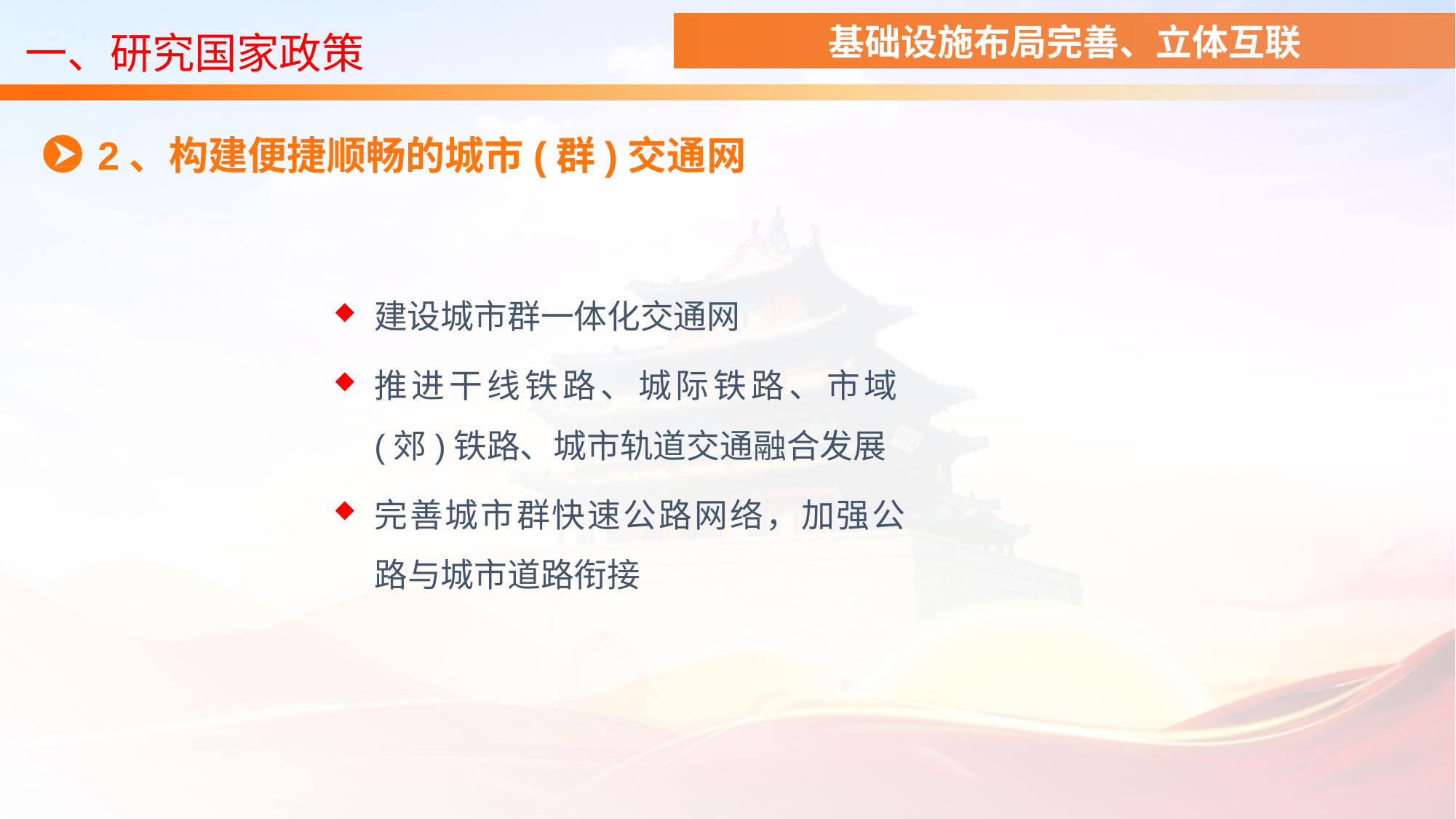

基础设施布局完善、立体互联
一、研究国家政策

2、构建便捷顺畅的城市(群)交通网

建设城市群一体化交通网
推进干线铁路、城际铁路、市域(郊)铁路、城市轨道交通融合发展
完善城市群快速公路网络，加强公路与城市道路衔接